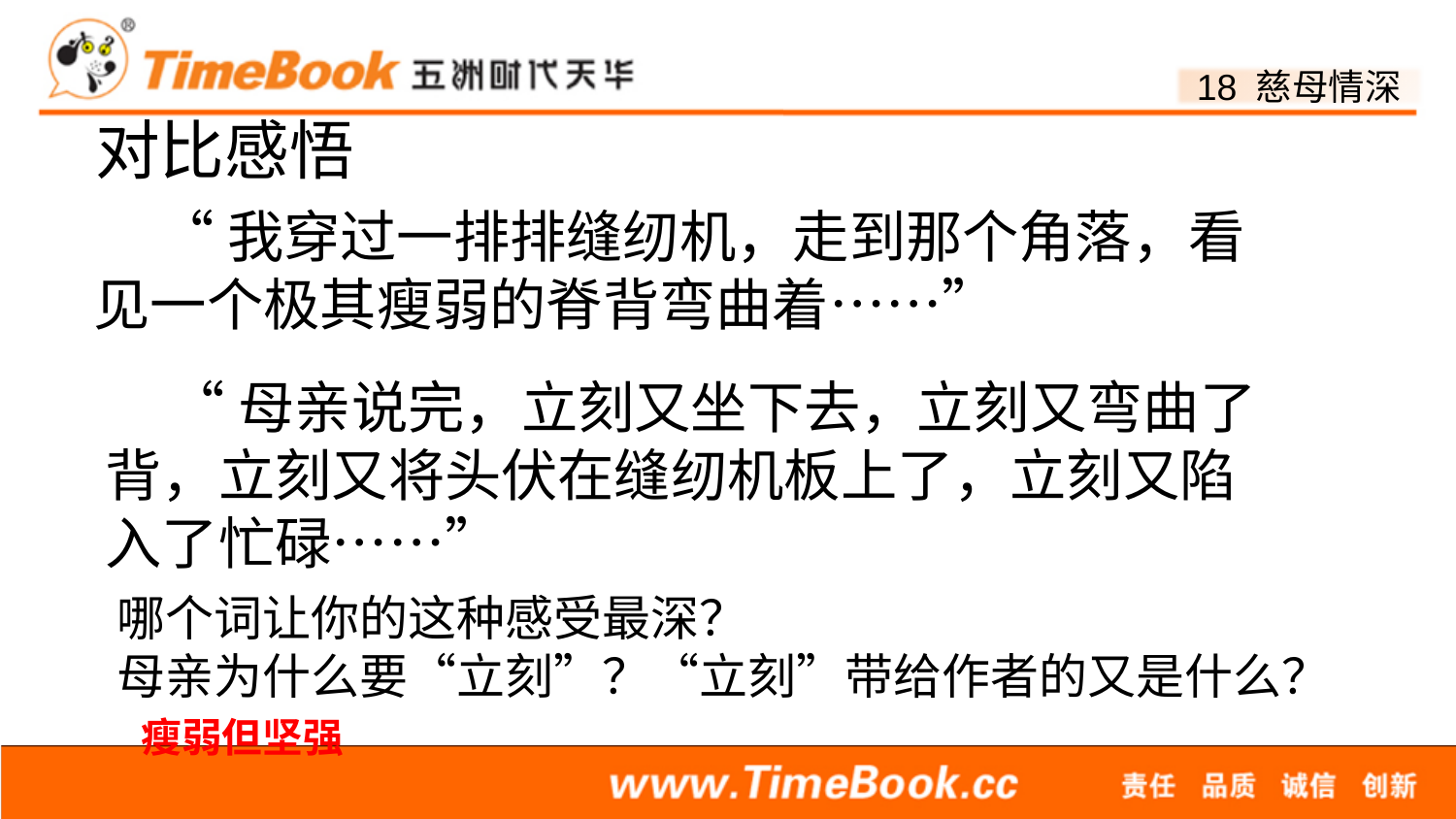

对比感悟
     “我穿过一排排缝纫机，走到那个角落，看见一个极其瘦弱的脊背弯曲着……”
     “母亲说完，立刻又坐下去，立刻又弯曲了背，立刻又将头伏在缝纫机板上了，立刻又陷入了忙碌……”
哪个词让你的这种感受最深？
母亲为什么要“立刻”？“立刻”带给作者的又是什么？
瘦弱但坚强